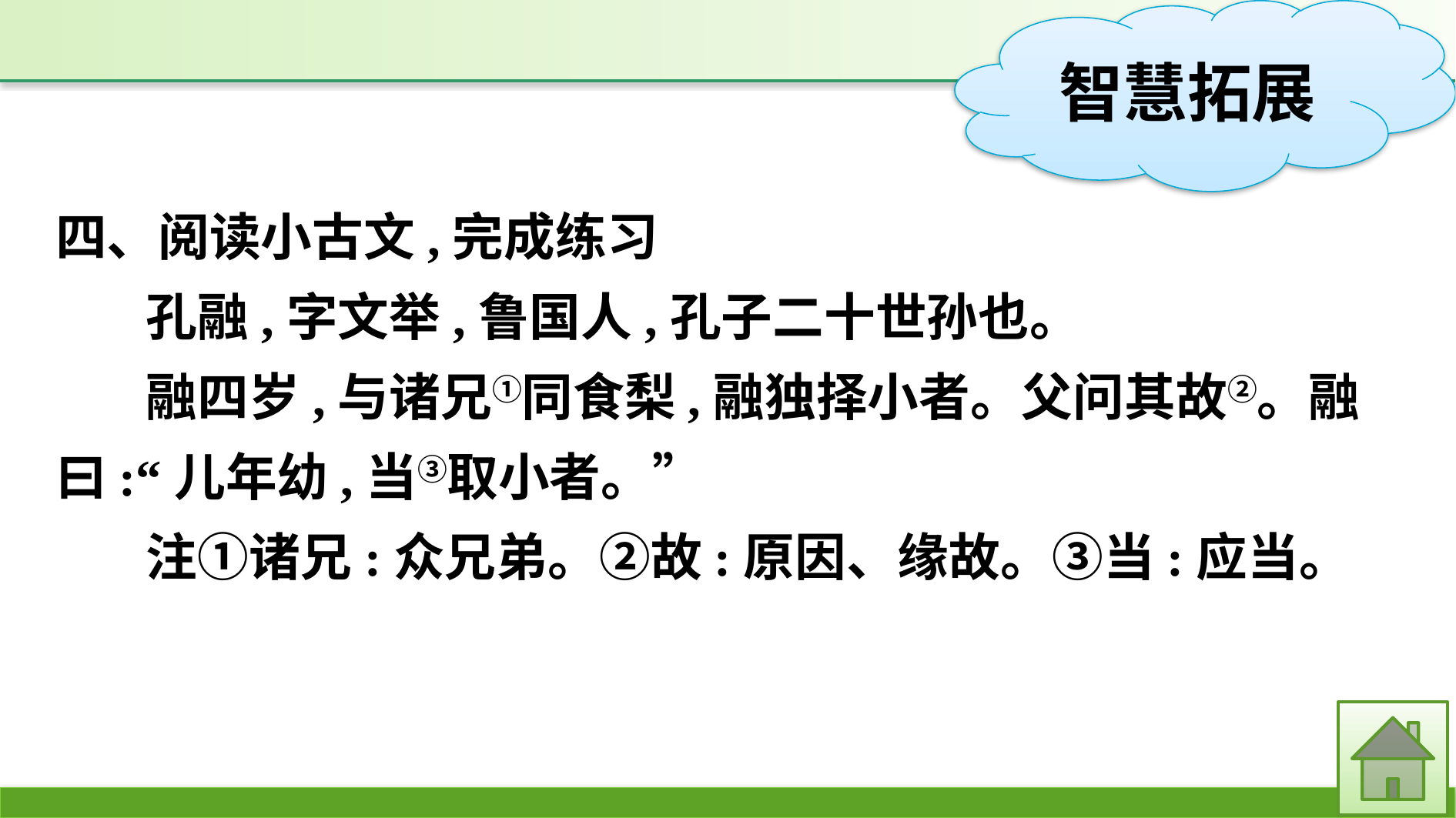

四、阅读小古文,完成练习
孔融,字文举,鲁国人,孔子二十世孙也。
融四岁,与诸兄①同食梨,融独择小者。父问其故②。融曰:“儿年幼,当③取小者。”
注①诸兄:众兄弟。②故:原因、缘故。③当:应当。